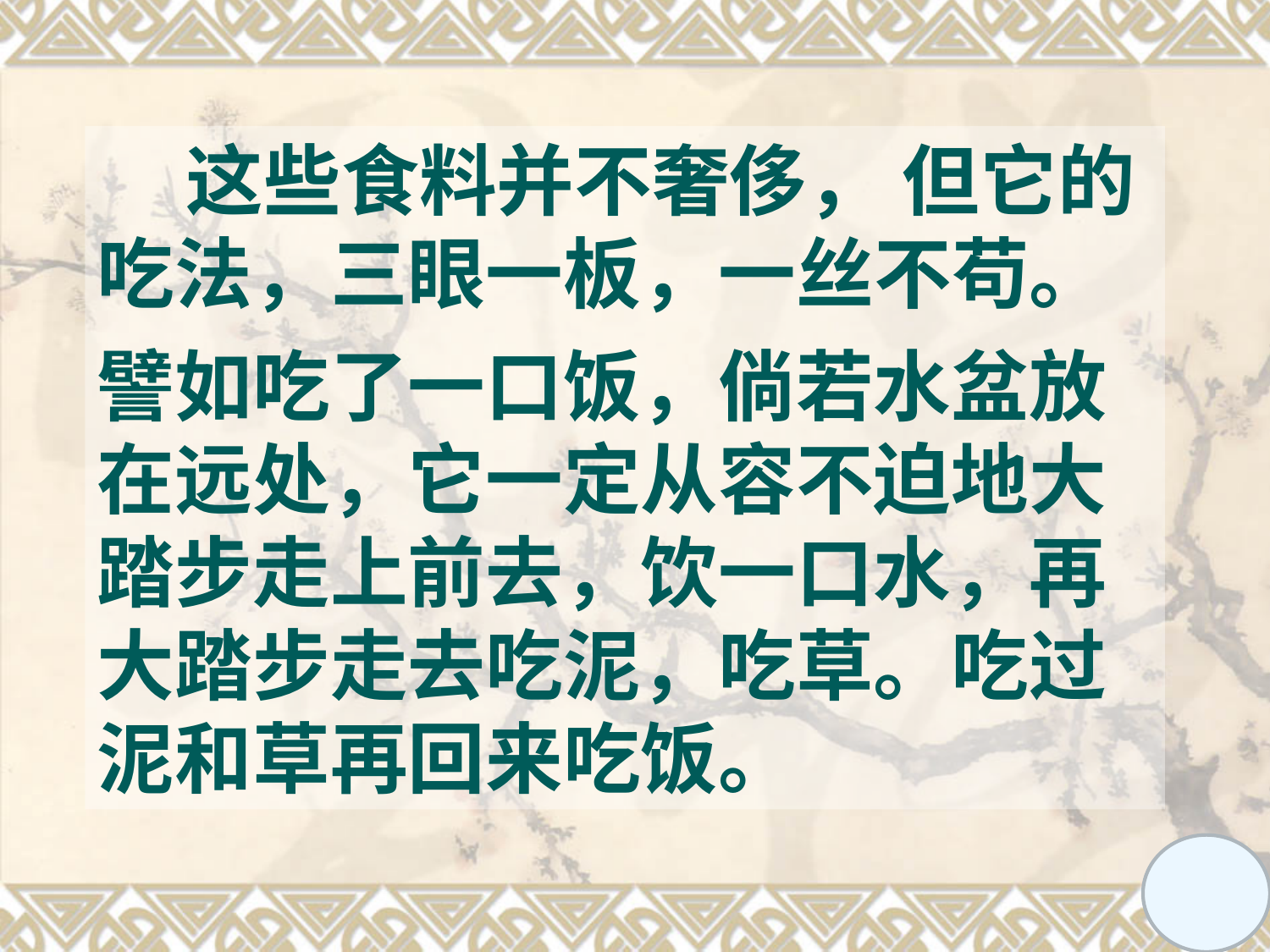

这些食料并不奢侈， 但它的吃法，三眼一板，一丝不苟。譬如吃了一口饭，倘若水盆放在远处，它一定从容不迫地大踏步走上前去，饮一口水，再大踏步走去吃泥，吃草。吃过泥和草再回来吃饭。